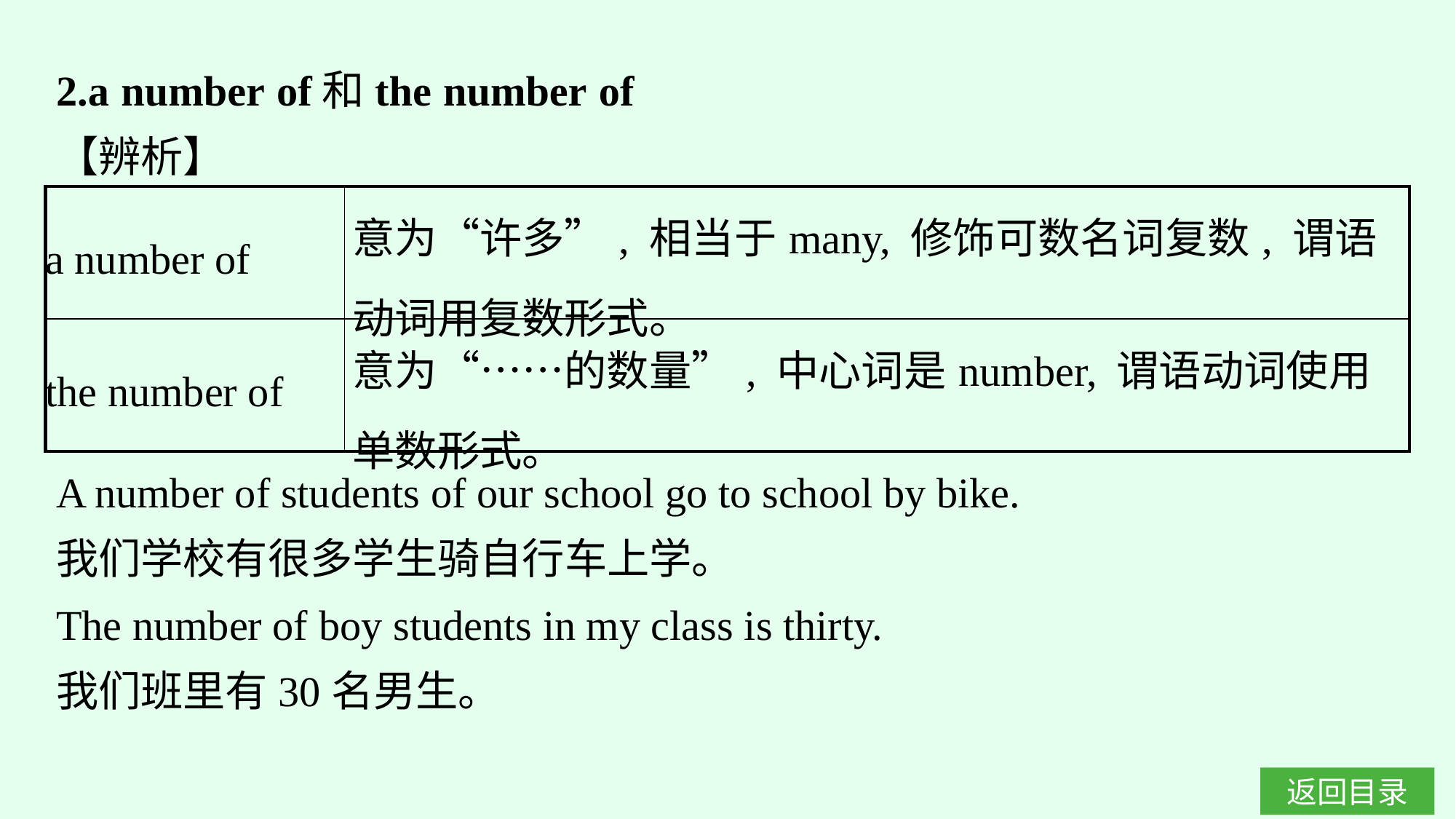

2.a number of和the number of
【辨析】
| a number of | 意为“许多”, 相当于many, 修饰可数名词复数, 谓语动词用复数形式。 |
| --- | --- |
| the number of | 意为“……的数量”, 中心词是number, 谓语动词使用单数形式。 |
A number of students of our school go to school by bike.
我们学校有很多学生骑自行车上学。
The number of boy students in my class is thirty.
我们班里有30名男生。